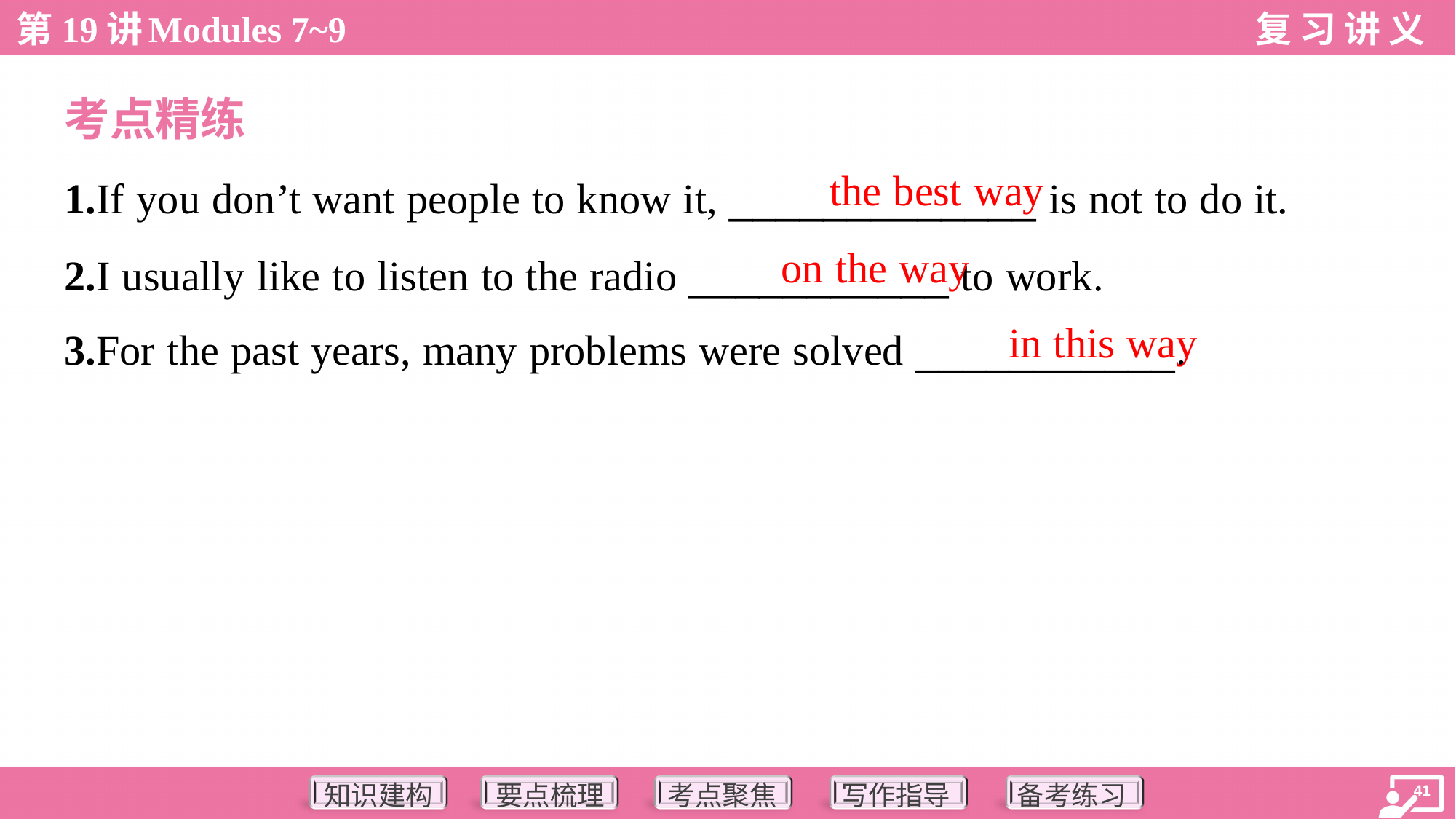

考点精练
the best way
1.If you don’t want people to know it, _____________ is not to do it.
2.I usually like to listen to the radio ___________ to work.
3.For the past years, many problems were solved ___________.
on the way
in this way